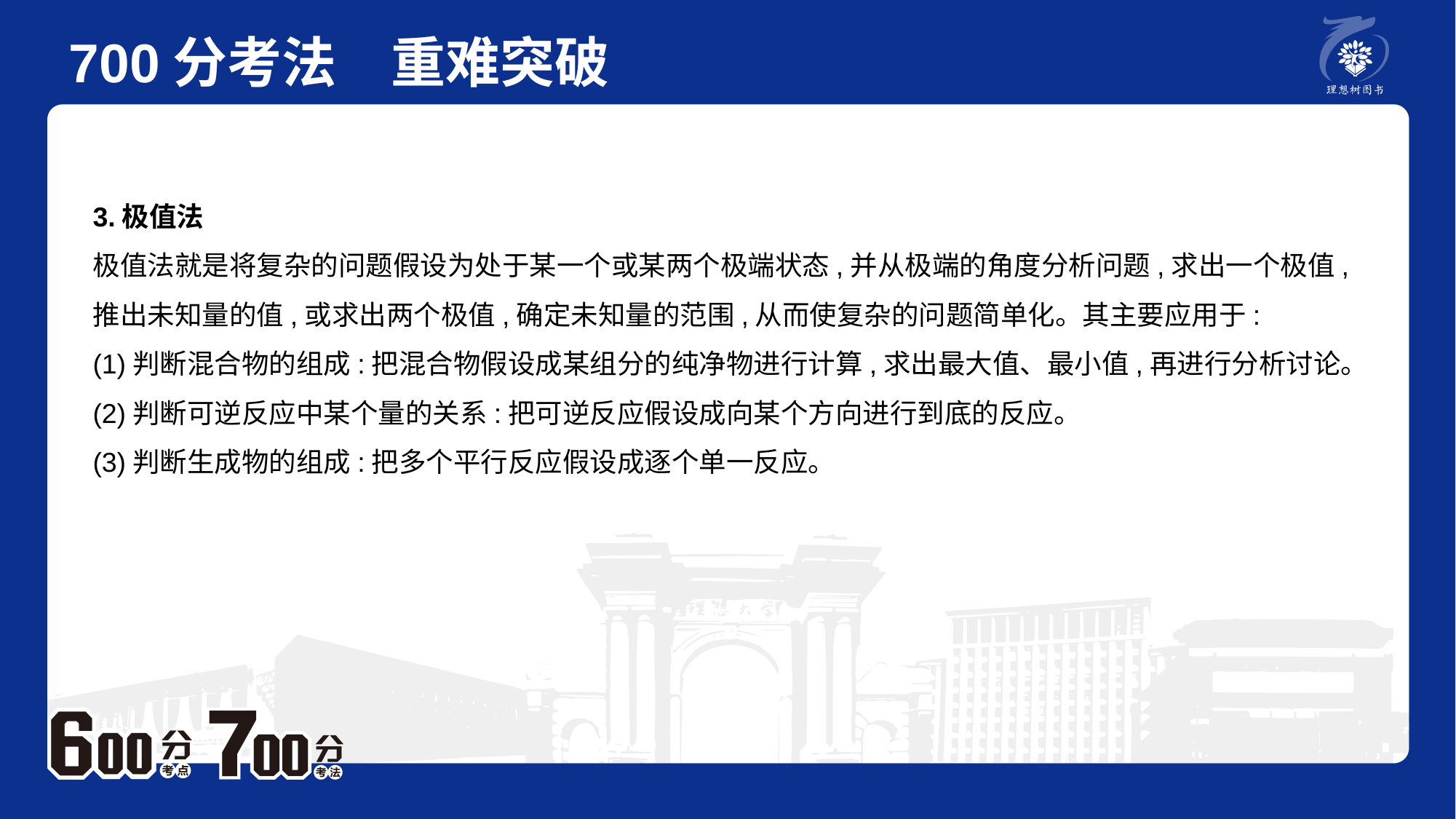

700分考法　重难突破
3.极值法
极值法就是将复杂的问题假设为处于某一个或某两个极端状态,并从极端的角度分析问题,求出一个极值,推出未知量的值,或求出两个极值,确定未知量的范围,从而使复杂的问题简单化。其主要应用于:
(1)判断混合物的组成:把混合物假设成某组分的纯净物进行计算,求出最大值、最小值,再进行分析讨论。
(2)判断可逆反应中某个量的关系:把可逆反应假设成向某个方向进行到底的反应。
(3)判断生成物的组成:把多个平行反应假设成逐个单一反应。